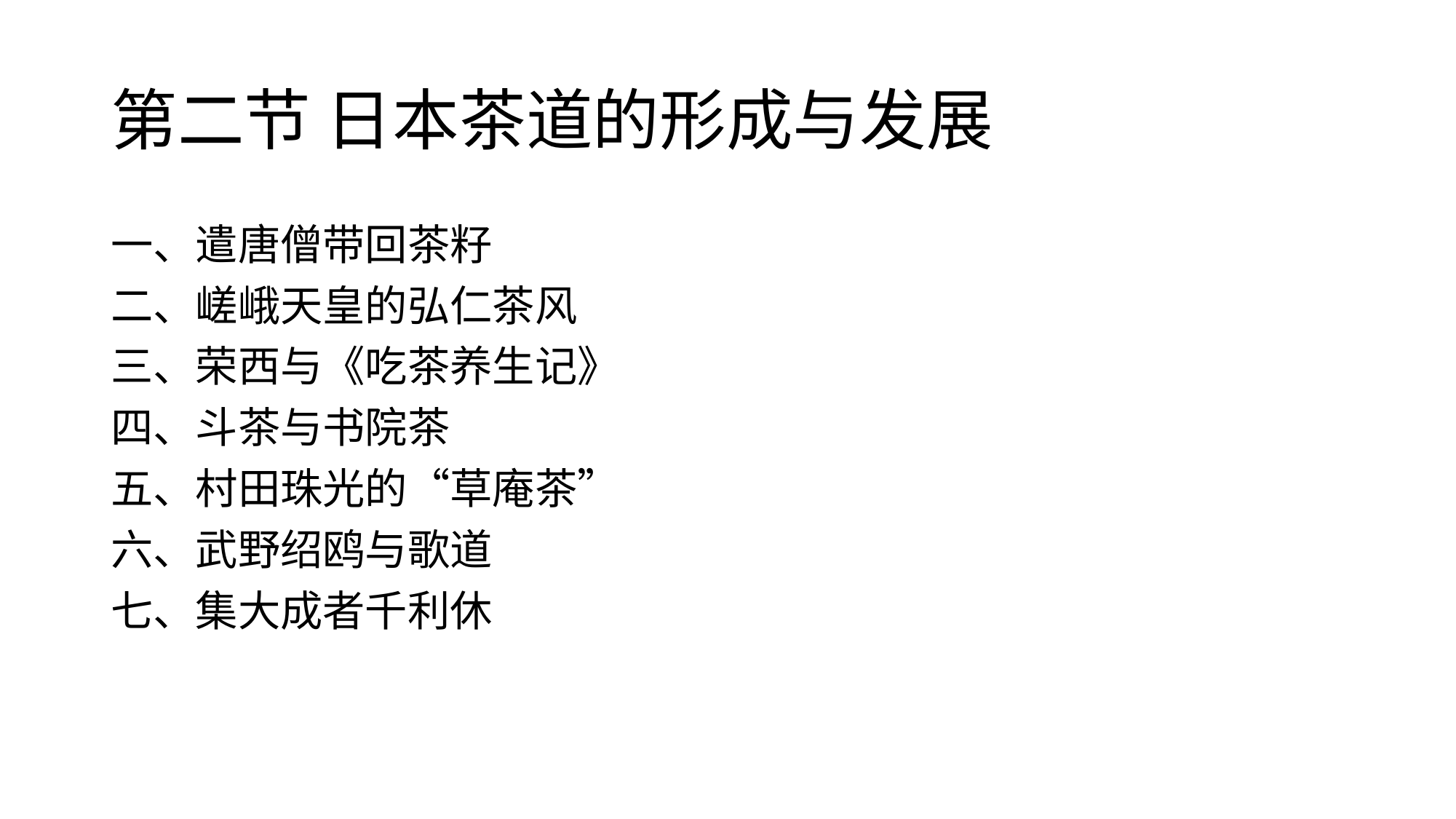

# 第二节 日本茶道的形成与发展
一、遣唐僧带回茶籽
二、嵯峨天皇的弘仁茶风
三、荣西与《吃茶养生记》
四、斗茶与书院茶
五、村田珠光的“草庵茶”
六、武野绍鸥与歌道
七、集大成者千利休